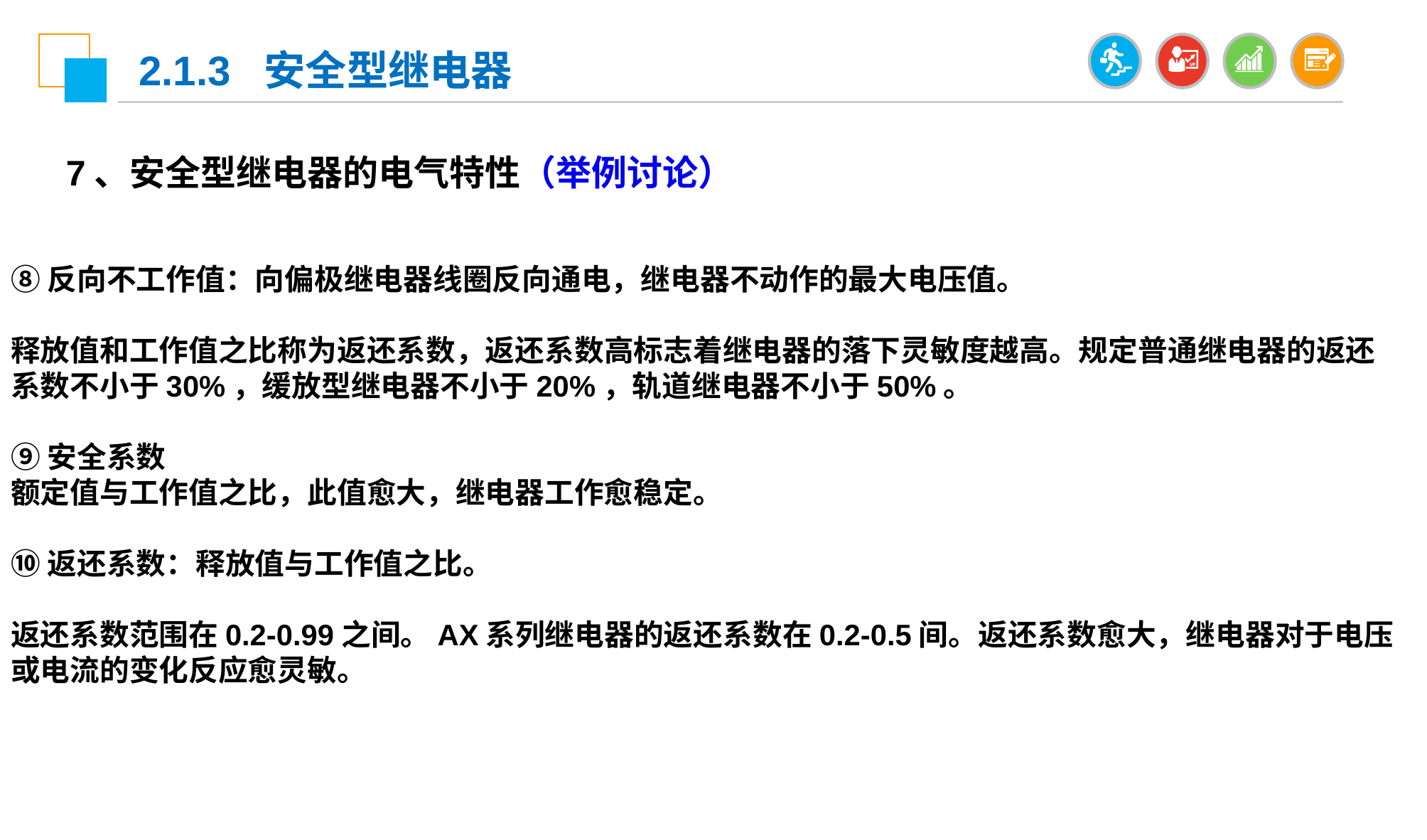

2.1.3  安全型继电器
7、安全型继电器的电气特性（举例讨论）
⑧反向不工作值：向偏极继电器线圈反向通电，继电器不动作的最大电压值。

释放值和工作值之比称为返还系数，返还系数高标志着继电器的落下灵敏度越高。规定普通继电器的返还系数不小于30%，缓放型继电器不小于20%，轨道继电器不小于50%。

⑨安全系数
额定值与工作值之比，此值愈大，继电器工作愈稳定。

⑩返还系数：释放值与工作值之比。

返还系数范围在0.2-0.99之间。AX系列继电器的返还系数在0.2-0.5间。返还系数愈大，继电器对于电压或电流的变化反应愈灵敏。